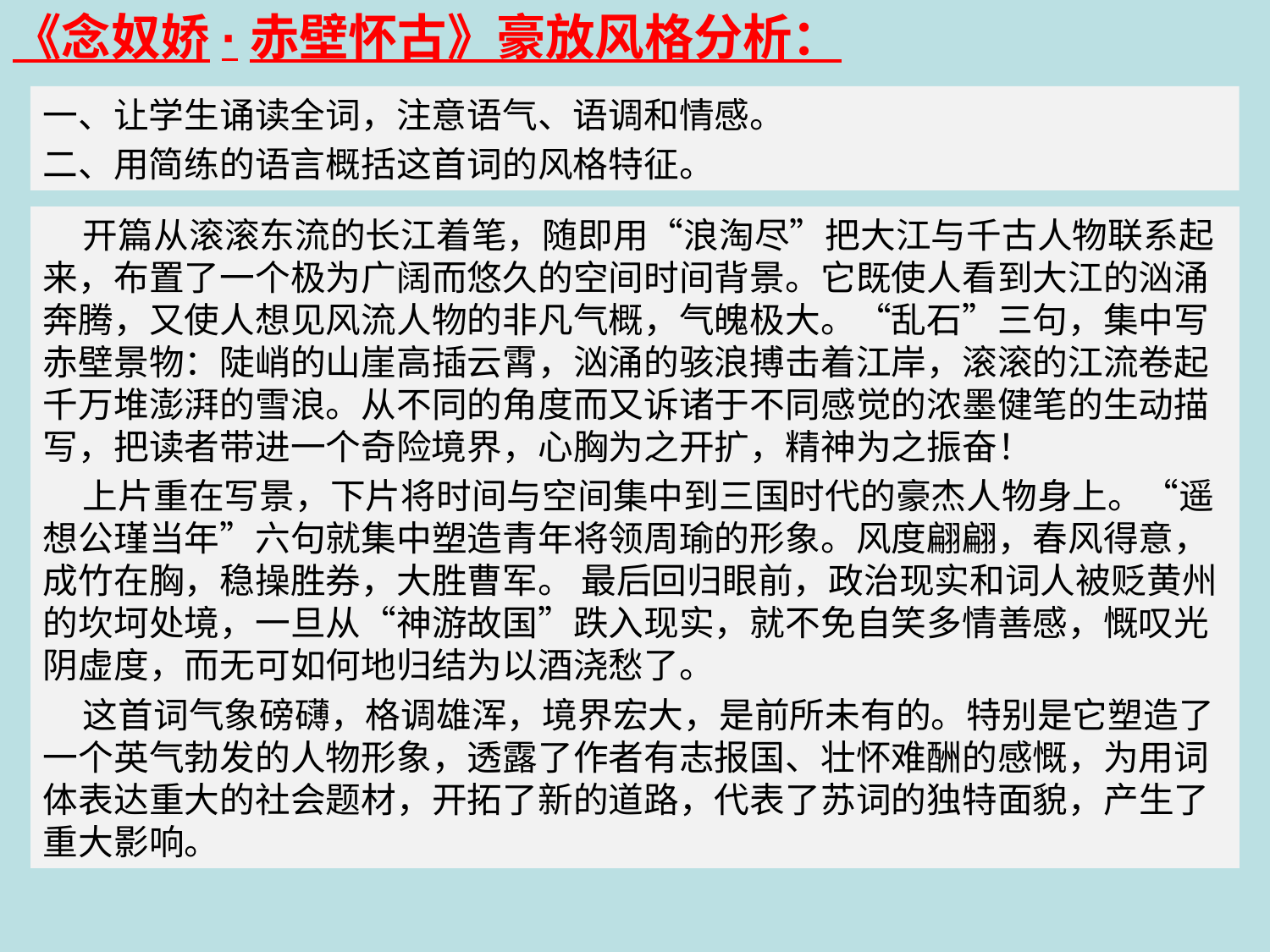

《念奴娇·赤壁怀古》豪放风格分析：
一、让学生诵读全词，注意语气、语调和情感。
二、用简练的语言概括这首词的风格特征。
    开篇从滚滚东流的长江着笔，随即用“浪淘尽”把大江与千古人物联系起来，布置了一个极为广阔而悠久的空间时间背景。它既使人看到大江的汹涌奔腾，又使人想见风流人物的非凡气概，气魄极大。“乱石”三句，集中写赤壁景物：陡峭的山崖高插云霄，汹涌的骇浪搏击着江岸，滚滚的江流卷起千万堆澎湃的雪浪。从不同的角度而又诉诸于不同感觉的浓墨健笔的生动描写，把读者带进一个奇险境界，心胸为之开扩，精神为之振奋！
    上片重在写景，下片将时间与空间集中到三国时代的豪杰人物身上。“遥想公瑾当年”六句就集中塑造青年将领周瑜的形象。风度翩翩，春风得意，成竹在胸，稳操胜券，大胜曹军。 最后回归眼前，政治现实和词人被贬黄州的坎坷处境，一旦从“神游故国”跌入现实，就不免自笑多情善感，慨叹光阴虚度，而无可如何地归结为以酒浇愁了。
    这首词气象磅礴，格调雄浑，境界宏大，是前所未有的。特别是它塑造了一个英气勃发的人物形象，透露了作者有志报国、壮怀难酬的感慨，为用词体表达重大的社会题材，开拓了新的道路，代表了苏词的独特面貌，产生了重大影响。